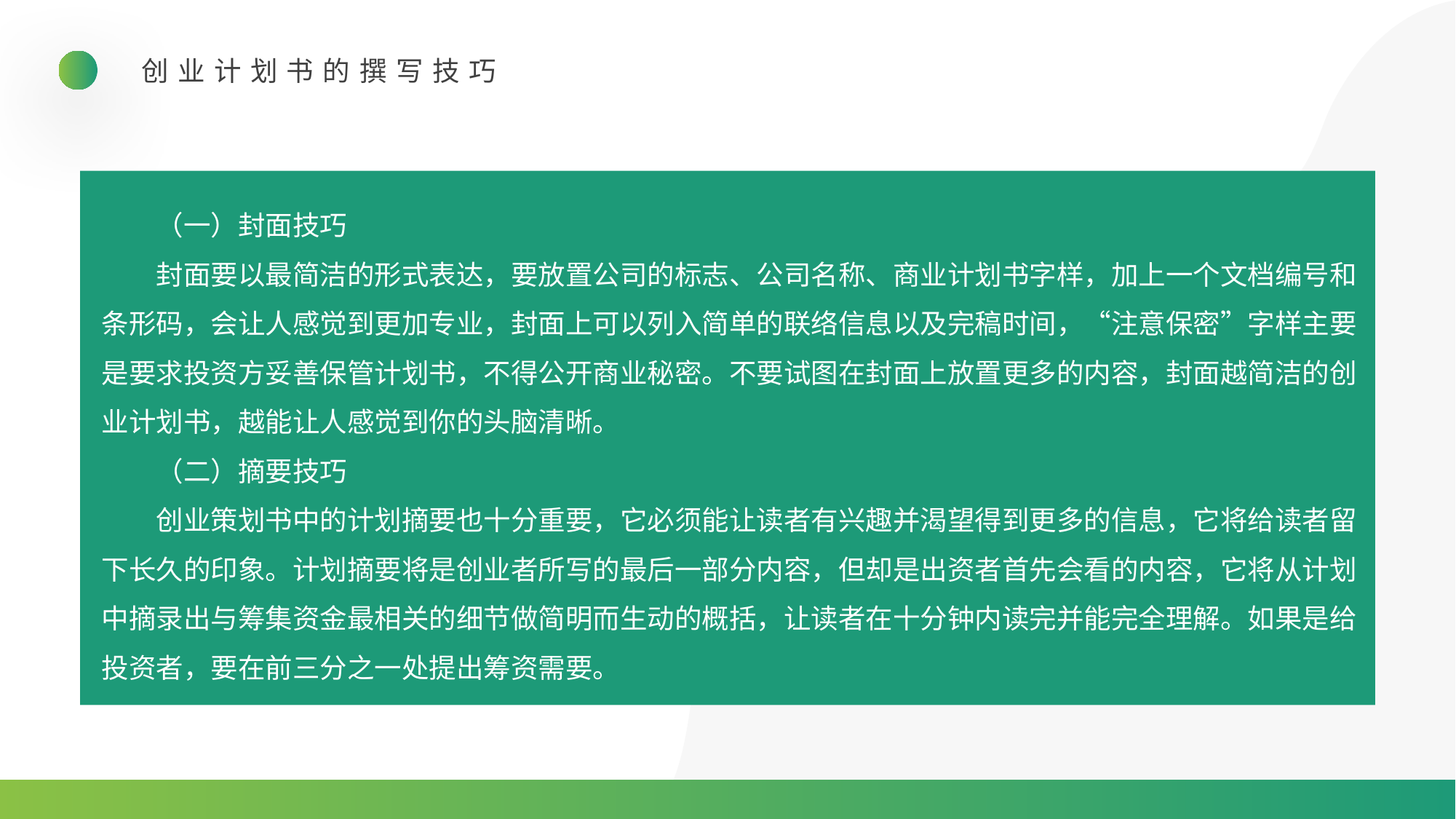

创业计划书的撰写技巧
（一）封面技巧
封面要以最简洁的形式表达，要放置公司的标志、公司名称、商业计划书字样，加上一个文档编号和条形码，会让人感觉到更加专业，封面上可以列入简单的联络信息以及完稿时间，“注意保密”字样主要是要求投资方妥善保管计划书，不得公开商业秘密。不要试图在封面上放置更多的内容，封面越简洁的创业计划书，越能让人感觉到你的头脑清晰。
（二）摘要技巧
创业策划书中的计划摘要也十分重要，它必须能让读者有兴趣并渴望得到更多的信息，它将给读者留下长久的印象。计划摘要将是创业者所写的最后一部分内容，但却是出资者首先会看的内容，它将从计划中摘录出与筹集资金最相关的细节做简明而生动的概括，让读者在十分钟内读完并能完全理解。如果是给投资者，要在前三分之一处提出筹资需要。